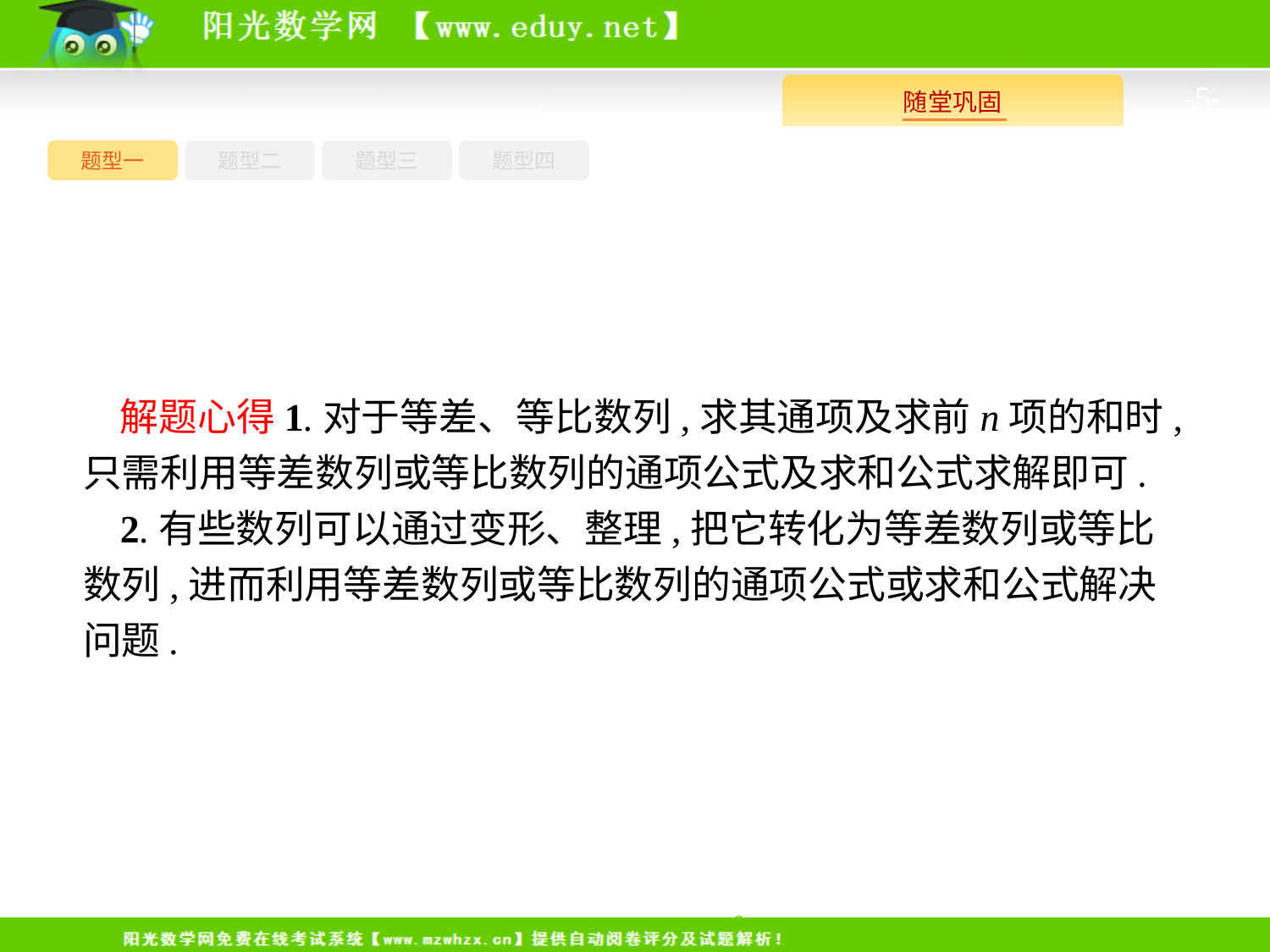

-5-
题型四
题型一
题型三
题型二
解题心得1.对于等差、等比数列,求其通项及求前n项的和时,只需利用等差数列或等比数列的通项公式及求和公式求解即可.
2.有些数列可以通过变形、整理,把它转化为等差数列或等比数列,进而利用等差数列或等比数列的通项公式或求和公式解决问题.